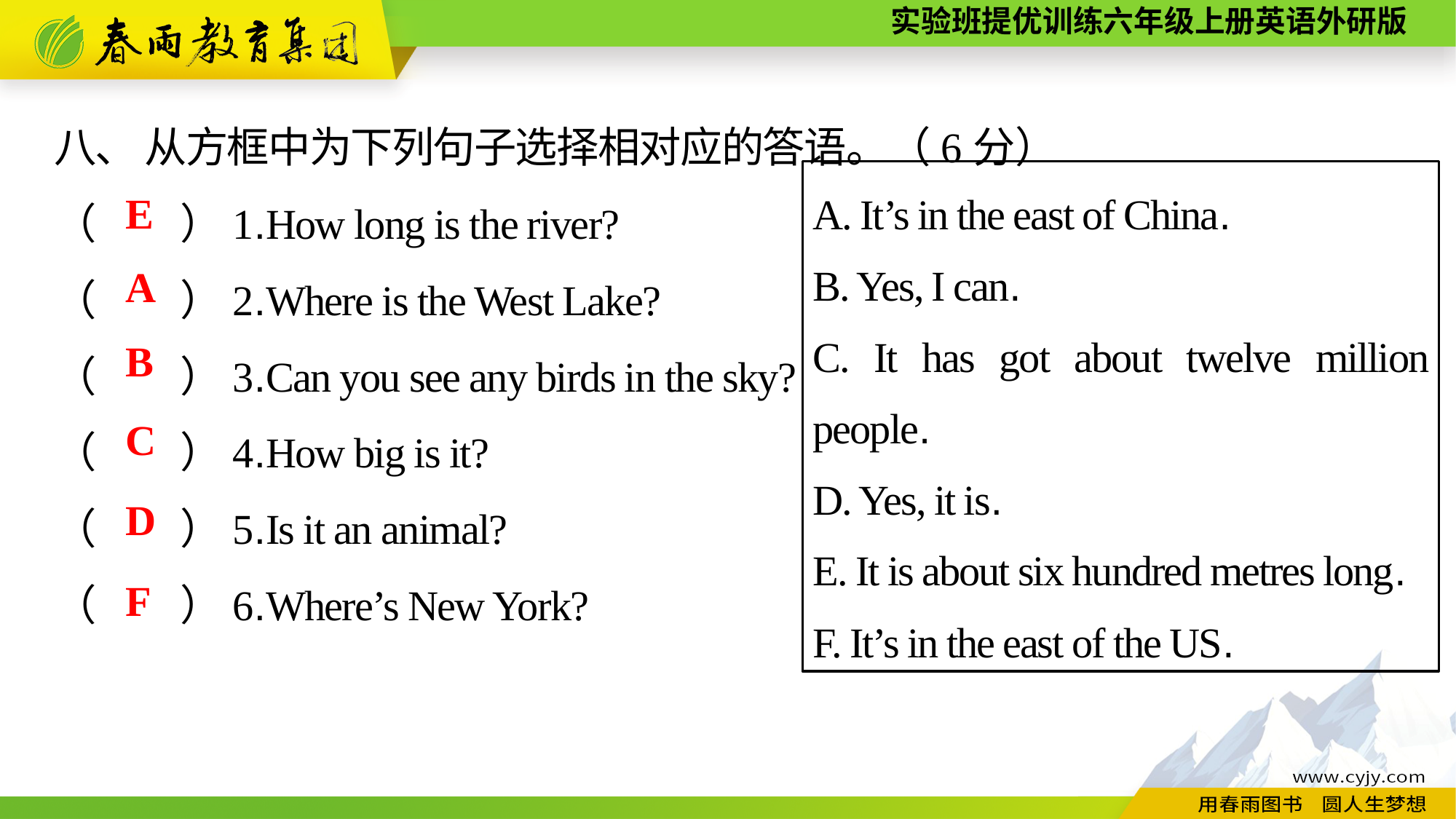

八、 从方框中为下列句子选择相对应的答语。（6分）
（　　）1.How long is the river?
（　　）2.Where is the West Lake?
（　　）3.Can you see any birds in the sky?
（　　）4.How big is it?
（　　）5.Is it an animal?
（　　）6.Where’s New York?
A. It’s in the east of China.
B. Yes, I can.
C. It has got about twelve million people.
D. Yes, it is.
E. It is about six hundred metres long.
F. It’s in the east of the US.
E
A
B
C
D
F